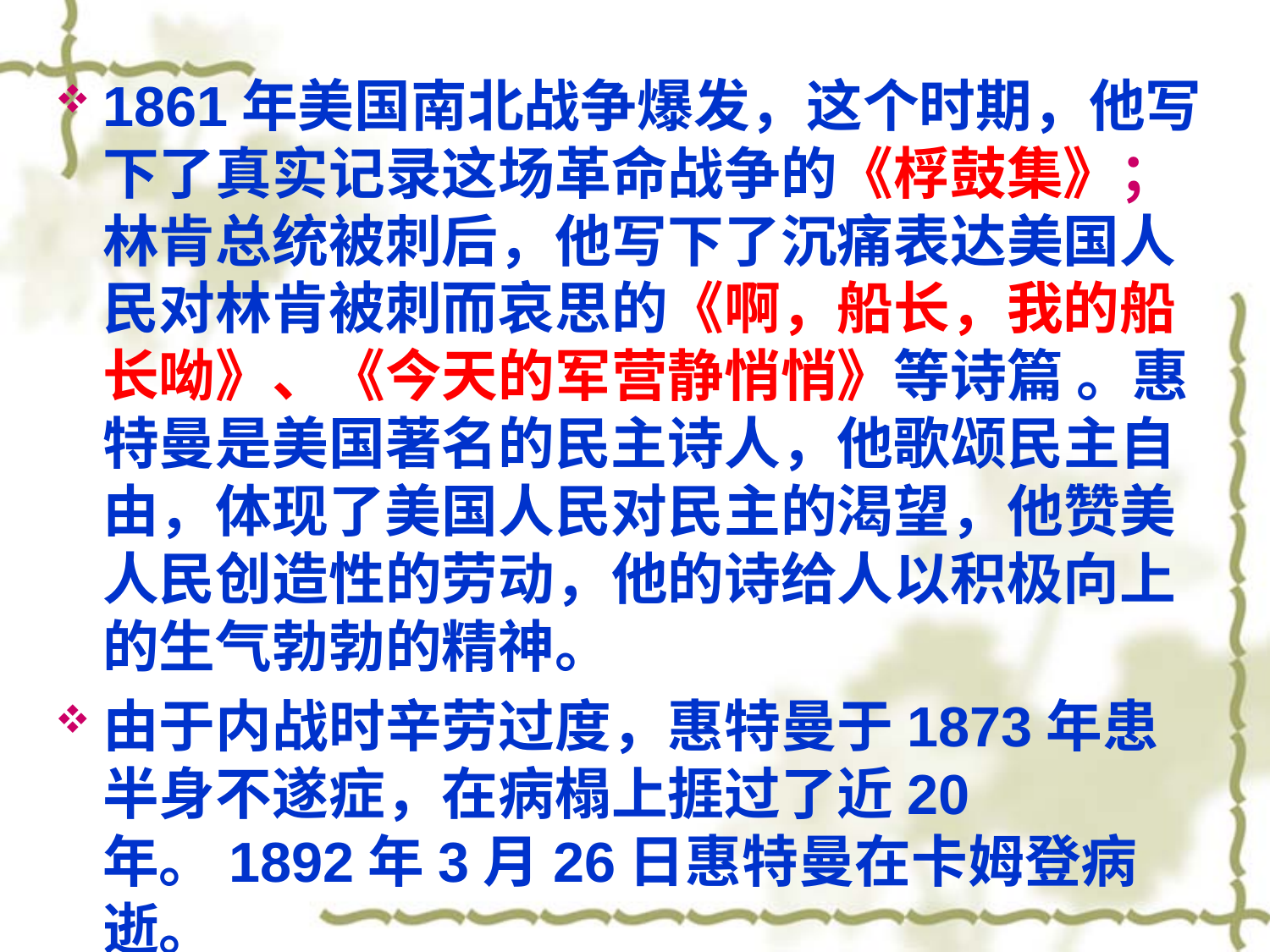

1861年美国南北战争爆发，这个时期，他写下了真实记录这场革命战争的《桴鼓集》；林肯总统被刺后，他写下了沉痛表达美国人民对林肯被刺而哀思的《啊，船长，我的船长呦》、《今天的军营静悄悄》等诗篇 。惠特曼是美国著名的民主诗人，他歌颂民主自由，体现了美国人民对民主的渴望，他赞美人民创造性的劳动，他的诗给人以积极向上的生气勃勃的精神。
由于内战时辛劳过度，惠特曼于1873年患半身不遂症，在病榻上捱过了近20年。1892年3月26日惠特曼在卡姆登病逝。